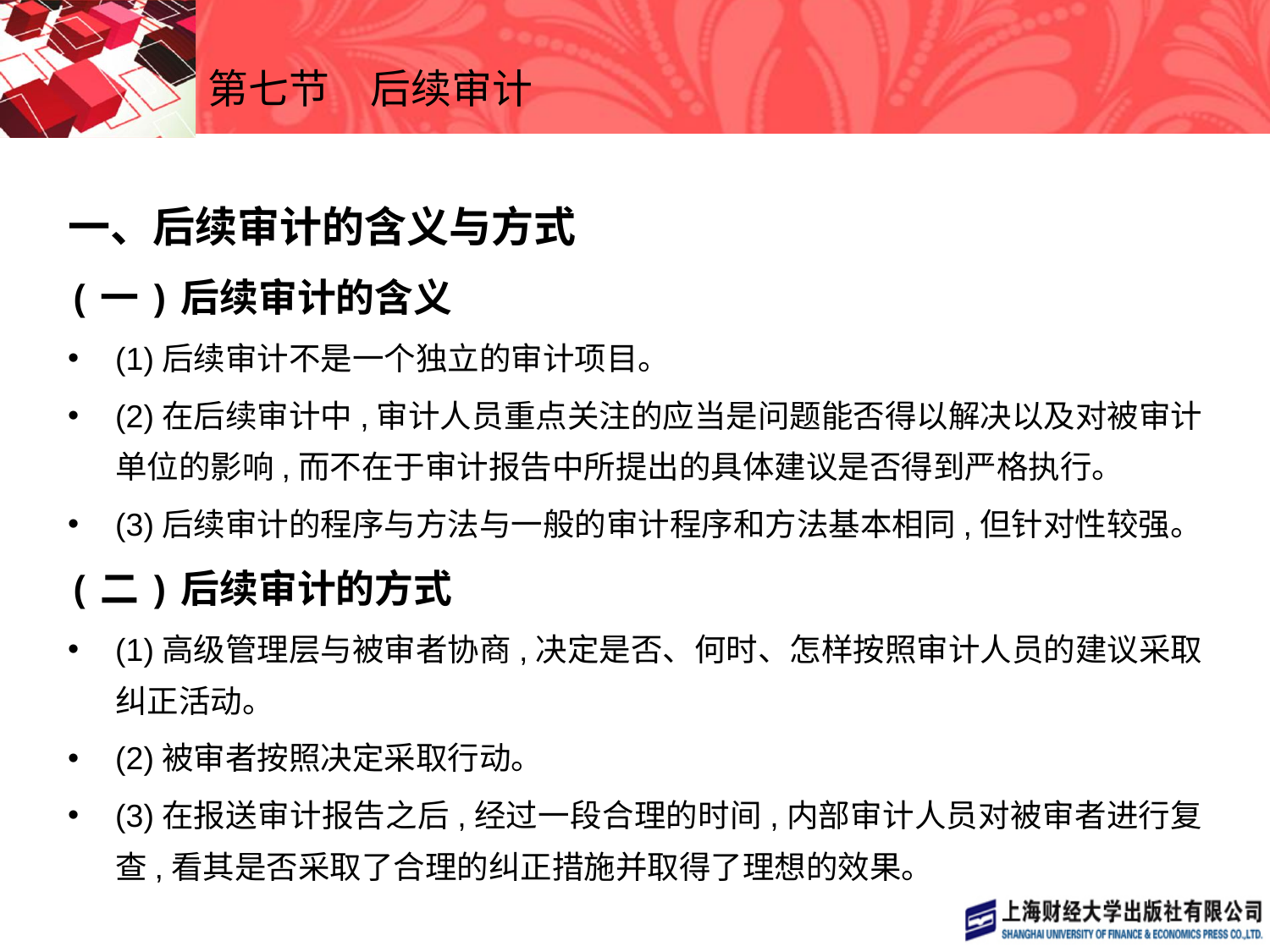

# 第七节　后续审计
一、后续审计的含义与方式
(一)后续审计的含义
(1)后续审计不是一个独立的审计项目。
(2)在后续审计中,审计人员重点关注的应当是问题能否得以解决以及对被审计单位的影响,而不在于审计报告中所提出的具体建议是否得到严格执行。
(3)后续审计的程序与方法与一般的审计程序和方法基本相同,但针对性较强。
(二)后续审计的方式
(1)高级管理层与被审者协商,决定是否、何时、怎样按照审计人员的建议采取纠正活动。
(2)被审者按照决定采取行动。
(3)在报送审计报告之后,经过一段合理的时间,内部审计人员对被审者进行复查,看其是否采取了合理的纠正措施并取得了理想的效果。